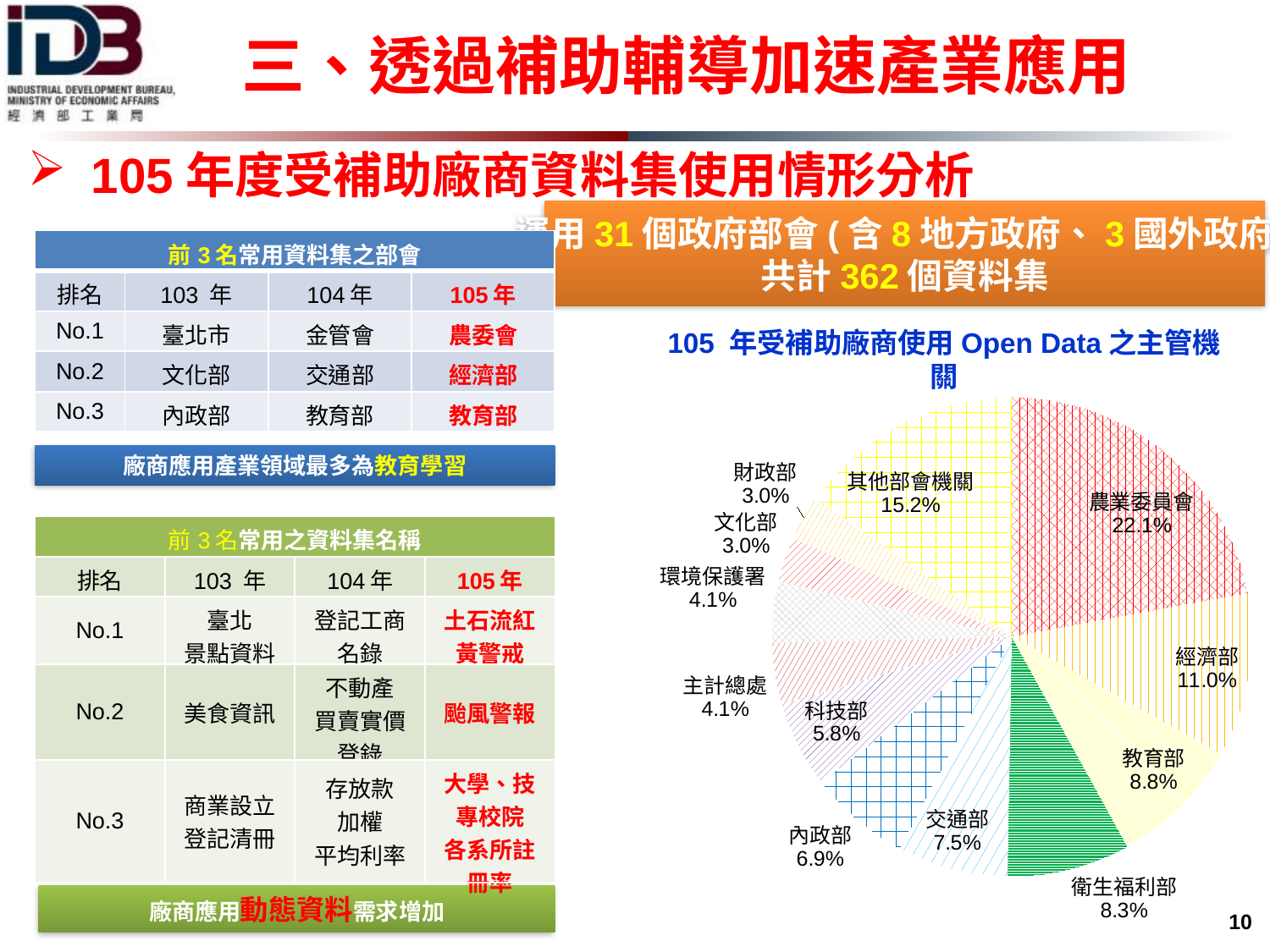

三、透過補助輔導加速產業應用
# 105年度受補助廠商資料集使用情形分析
運用31個政府部會(含8地方政府、3國外政府)
共計362個資料集
| 前3名常用資料集之部會 |  |  |  |
| --- | --- | --- | --- |
| 排名 | 103 年 | 104年 | 105年 |
| No.1 | 臺北市 | 金管會 | 農委會 |
| No.2 | 文化部 | 交通部 | 經濟部 |
| No.3 | 內政部 | 教育部 | 教育部 |
105 年受補助廠商使用Open Data之主管機關

### Chart

| Category |  |
|---|---|
| 農業委員會 | 80.0 |
| 經濟部 | 40.0 |
| 教育部 | 32.0 |
| 衛生福利部 | 30.0 |
| 交通部 | 27.0 |
| 內政部 | 25.0 |
| 科技部 | 21.0 |
| 主計總處 | 15.0 |
| 環境保護署 | 15.0 |
| 文化部 | 11.0 |
| 財政部 | 11.0 |
| 其他部會機關 | 55.0 |
廠商應用產業領域最多為教育學習
| 前3名常用之資料集名稱 |  |  |  |
| --- | --- | --- | --- |
| 排名 | 103 年 | 104年 | 105年 |
| No.1 | 臺北 景點資料 | 登記工商名錄 | 土石流紅黃警戒 |
| No.2 | 美食資訊 | 不動產 買賣實價登錄 | 颱風警報 |
| No.3 | 商業設立登記清冊 | 存放款 加權 平均利率 | 大學、技專校院 各系所註冊率 |
廠商應用動態資料需求增加
10